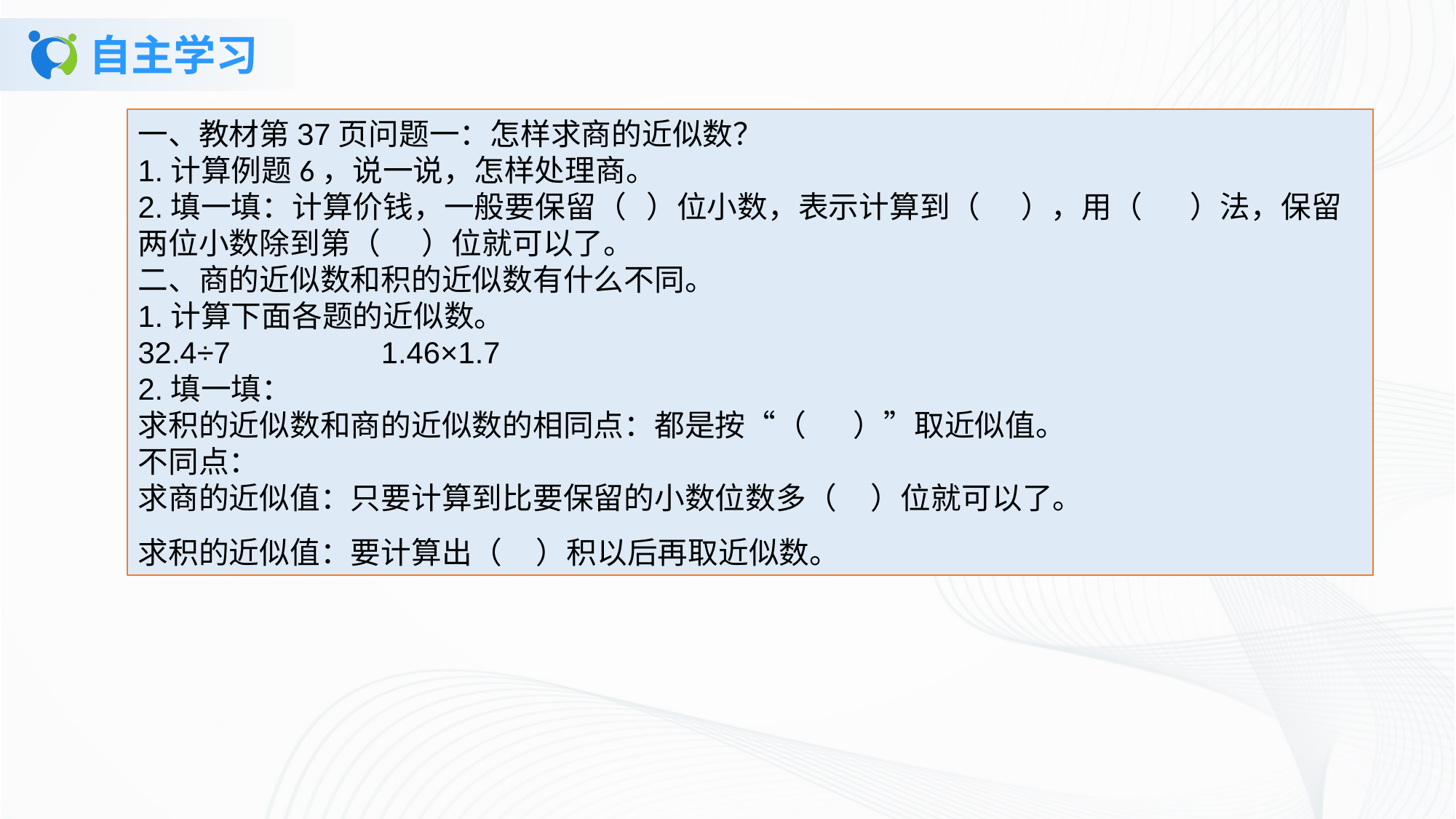

# 自主学习
一、教材第37页问题一：怎样求商的近似数？ 1.计算例题6，说一说，怎样处理商。2.填一填：计算价钱，一般要保留（   ）位小数，表示计算到（      ），用（       ）法，保留两位小数除到第（      ）位就可以了。二、商的近似数和积的近似数有什么不同。1.计算下面各题的近似数。32.4÷7                  1.46×1.72.填一填：求积的近似数和商的近似数的相同点：都是按“（       ）”取近似值。不同点：求商的近似值：只要计算到比要保留的小数位数多（     ）位就可以了。求积的近似值：要计算出（     ）积以后再取近似数。